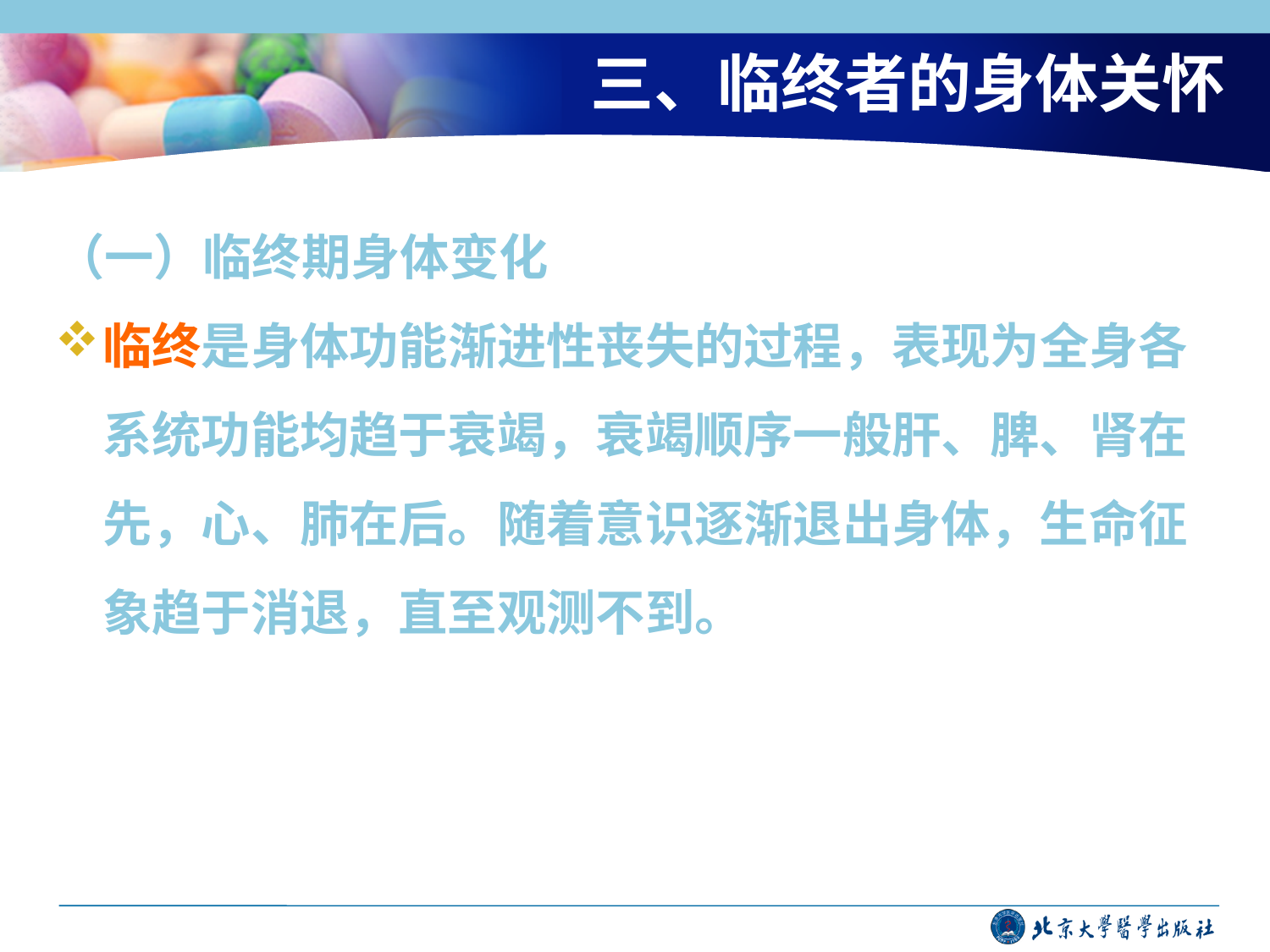

# 三、临终者的身体关怀
（一）临终期身体变化
临终是身体功能渐进性丧失的过程，表现为全身各系统功能均趋于衰竭，衰竭顺序一般肝、脾、肾在先，心、肺在后。随着意识逐渐退出身体，生命征象趋于消退，直至观测不到。